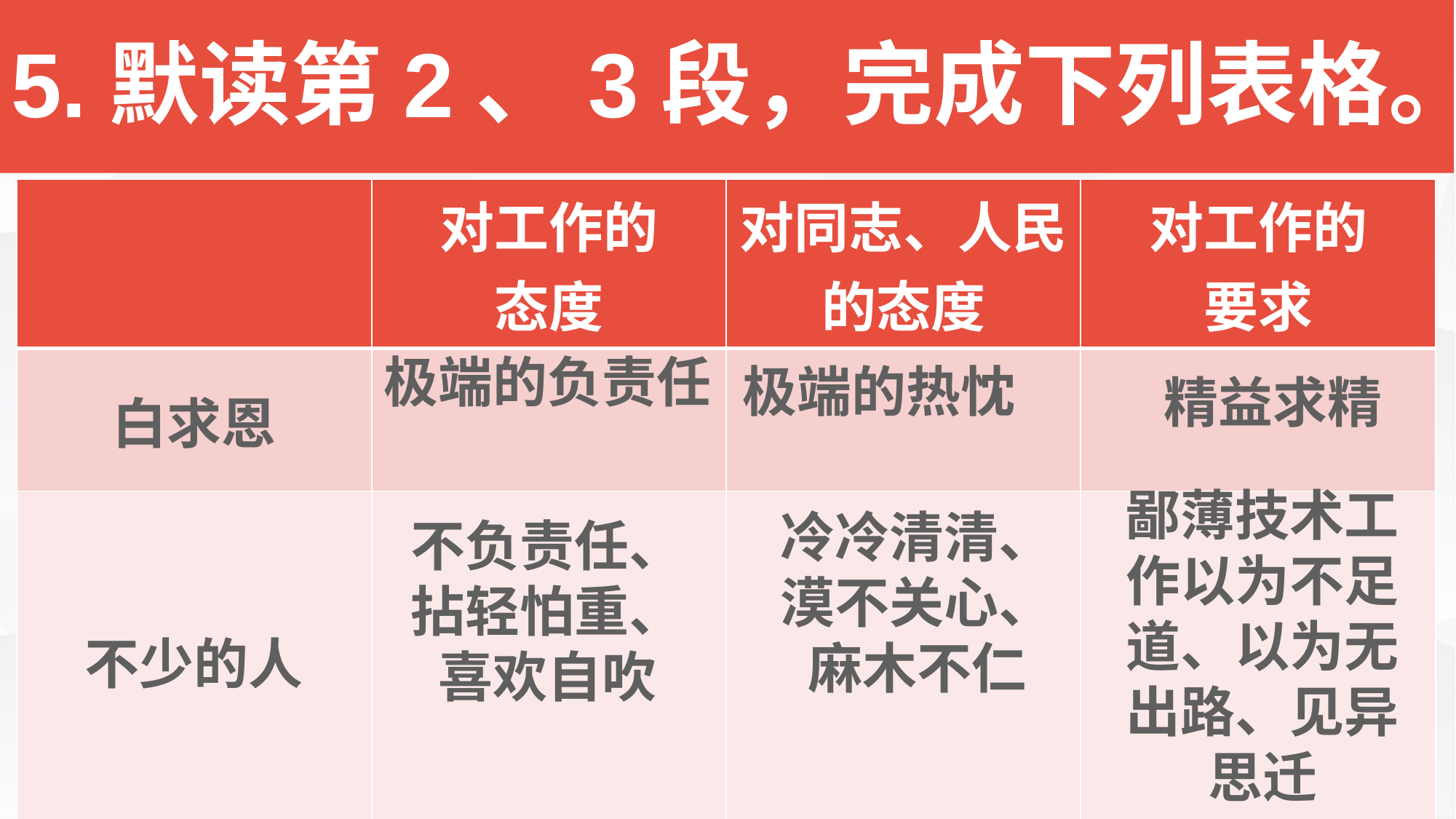

5.默读第2、3段，完成下列表格。
|  | 对工作的 态度 | 对同志、人民的态度 | 对工作的 要求 |
| --- | --- | --- | --- |
| 白求恩 |  |  |  |
| 不少的人 |  |  |  |
极端的负责任
极端的热忱
精益求精
鄙薄技术工作以为不足道、以为无出路、见异思迁
冷冷清清、漠不关心、麻木不仁
不负责任、拈轻怕重、喜欢自吹